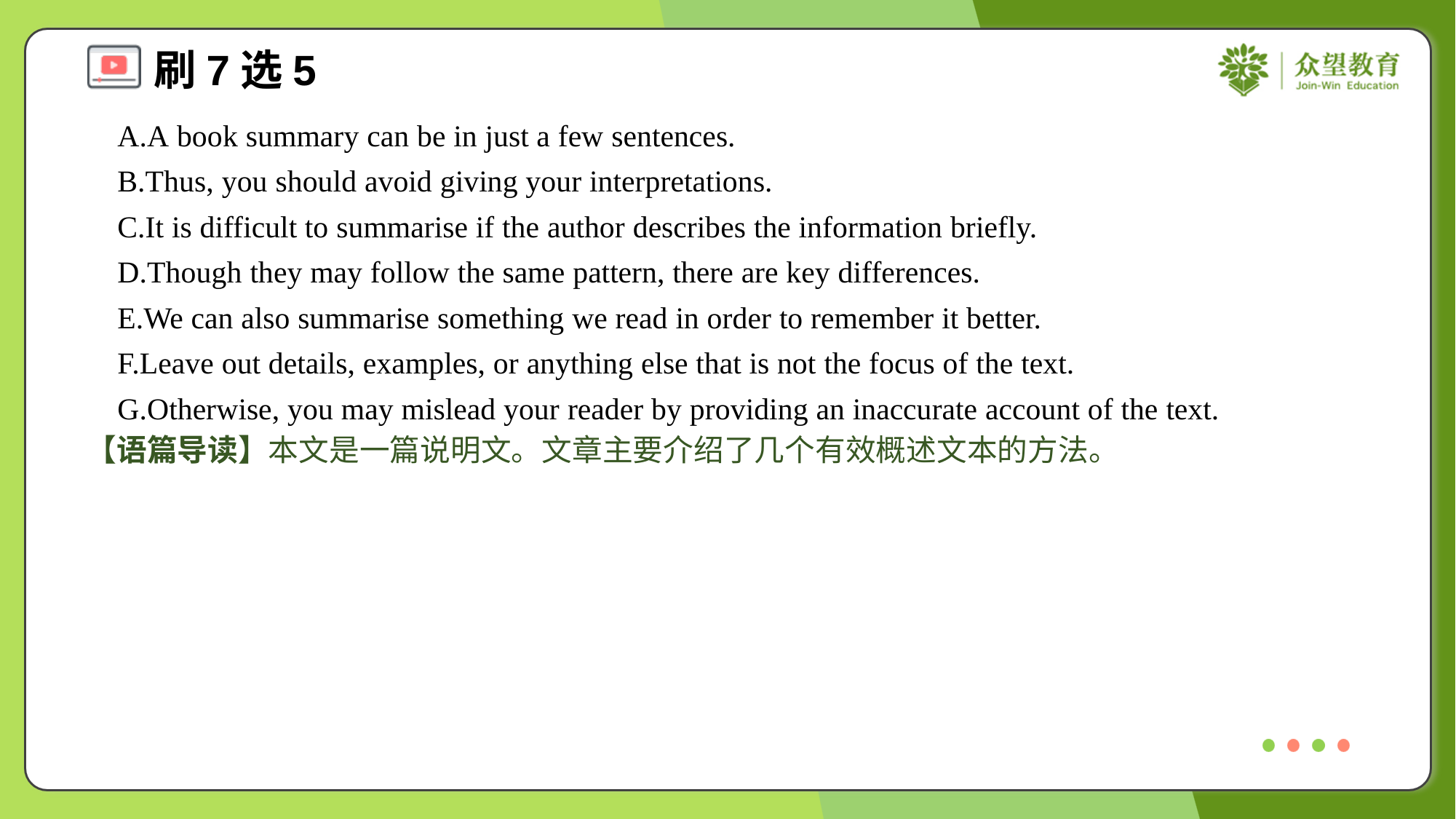

A.A book summary can be in just a few sentences.
    B.Thus, you should avoid giving your interpretations.
    C.It is difficult to summarise if the author describes the information briefly.
    D.Though they may follow the same pattern, there are key differences.
    E.We can also summarise something we read in order to remember it better.
    F.Leave out details, examples, or anything else that is not the focus of the text.
    G.Otherwise, you may mislead your reader by providing an inaccurate account of the text.
【语篇导读】本文是一篇说明文。文章主要介绍了几个有效概述文本的方法。